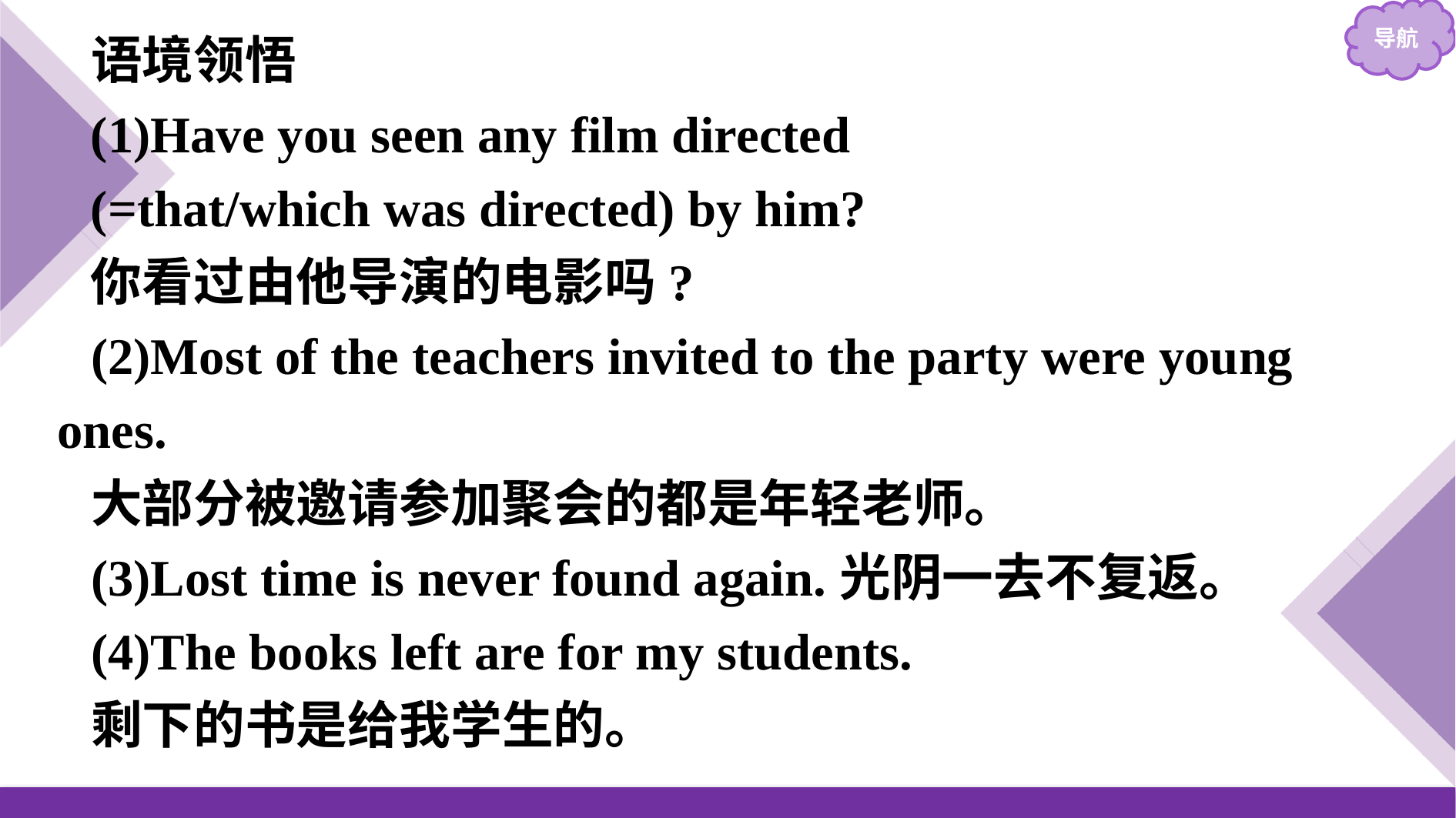

语境领悟
(1)Have you seen any film directed
(=that/which was directed) by him?
你看过由他导演的电影吗?
(2)Most of the teachers invited to the party were young ones.
大部分被邀请参加聚会的都是年轻老师。
(3)Lost time is never found again.光阴一去不复返。
(4)The books left are for my students.
剩下的书是给我学生的。